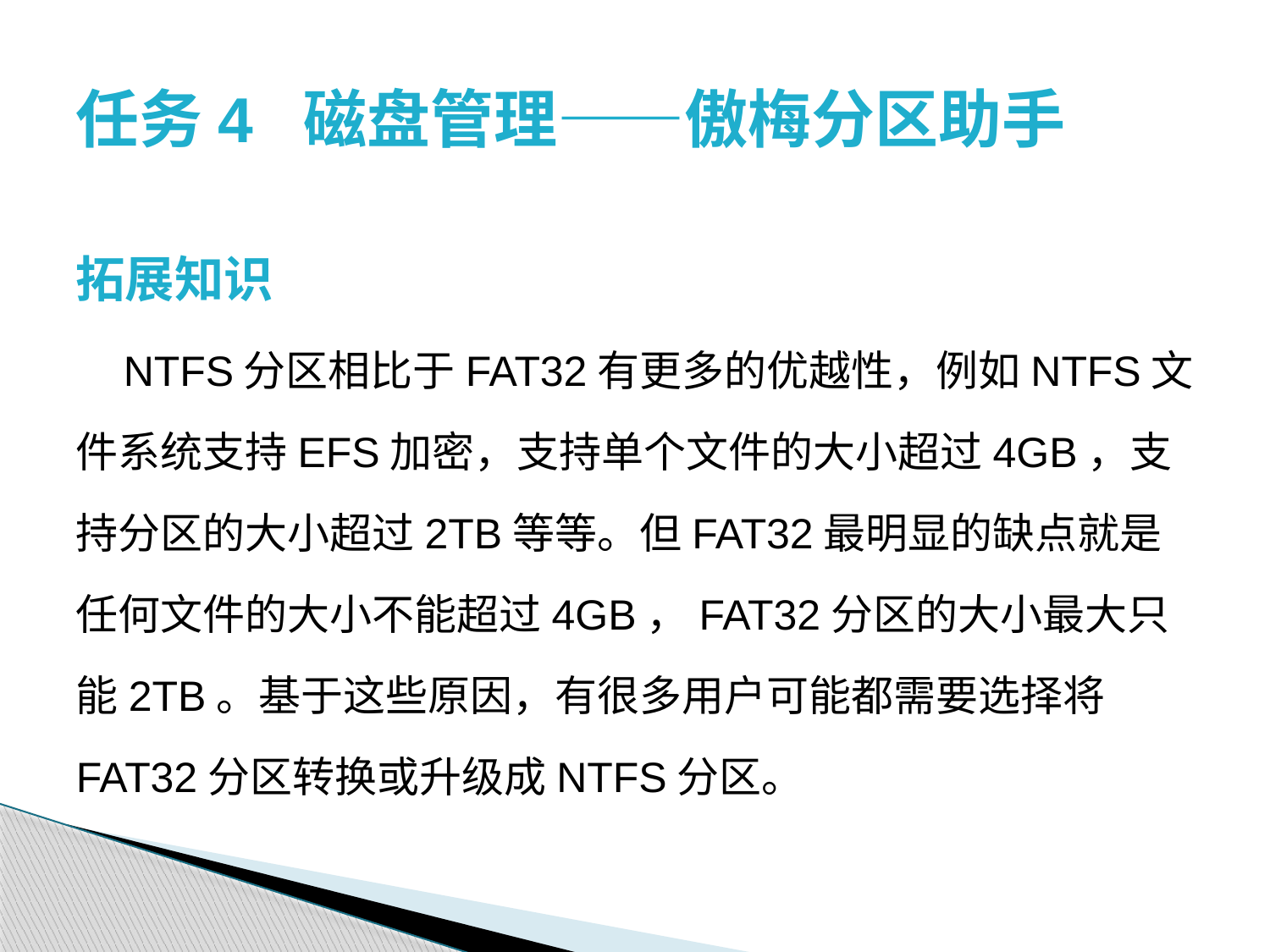

# 任务4  磁盘管理——傲梅分区助手
拓展知识
    NTFS分区相比于FAT32有更多的优越性，例如NTFS文件系统支持EFS加密，支持单个文件的大小超过4GB，支持分区的大小超过2TB等等。但FAT32最明显的缺点就是任何文件的大小不能超过4GB，FAT32分区的大小最大只能2TB。基于这些原因，有很多用户可能都需要选择将FAT32分区转换或升级成NTFS分区。